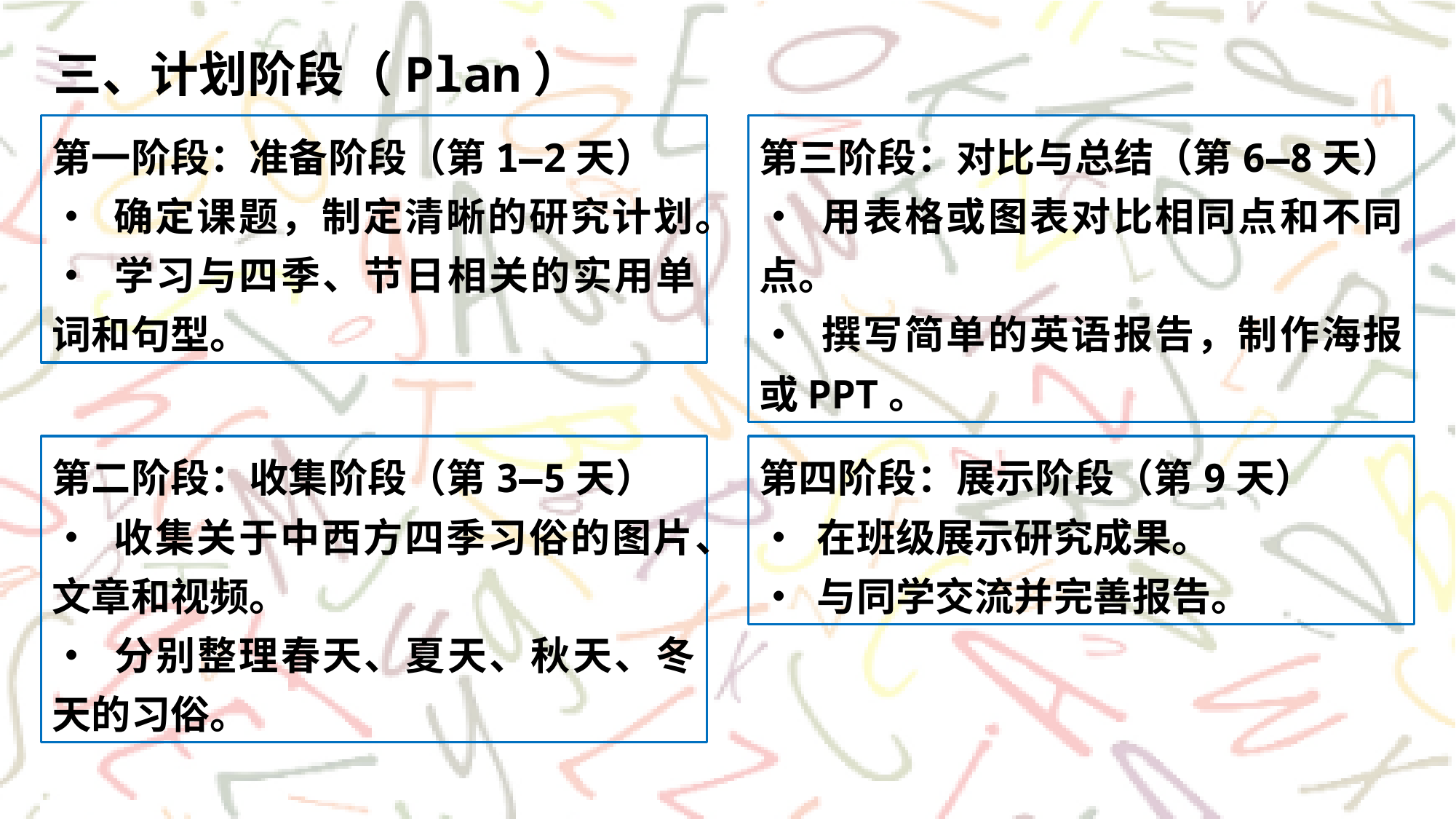

三、计划阶段（Plan）
第一阶段：准备阶段（第1—2天）
• 确定课题，制定清晰的研究计划。
• 学习与四季、节日相关的实用单词和句型。
第三阶段：对比与总结（第6—8天）
• 用表格或图表对比相同点和不同点。
• 撰写简单的英语报告，制作海报或PPT。
第二阶段：收集阶段（第3—5天）
• 收集关于中西方四季习俗的图片、文章和视频。
• 分别整理春天、夏天、秋天、冬天的习俗。
第四阶段：展示阶段（第9天）
• 在班级展示研究成果。
• 与同学交流并完善报告。